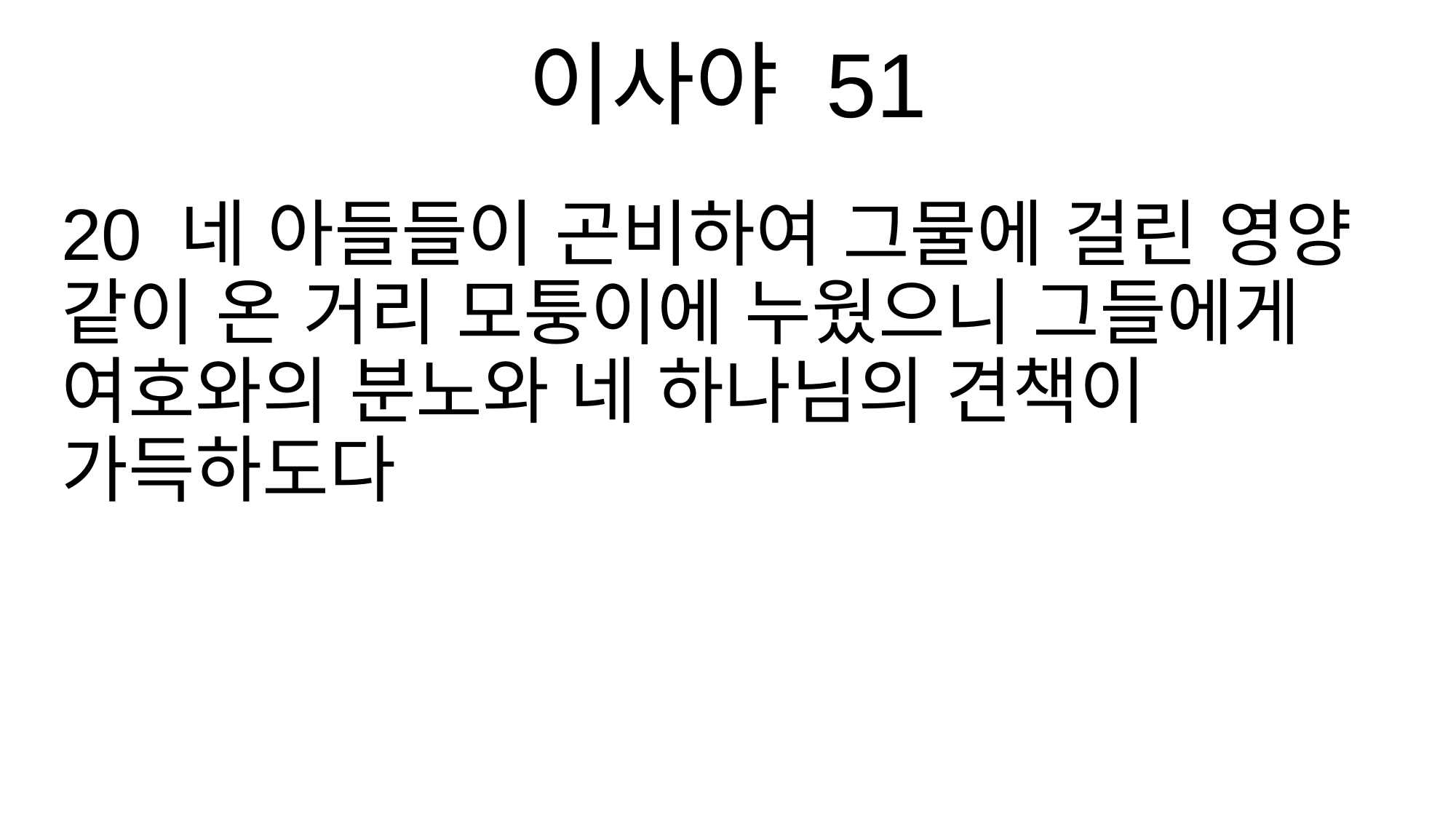

이사야 51
20 네 아들들이 곤비하여 그물에 걸린 영양 같이 온 거리 모퉁이에 누웠으니 그들에게 여호와의 분노와 네 하나님의 견책이 가득하도다